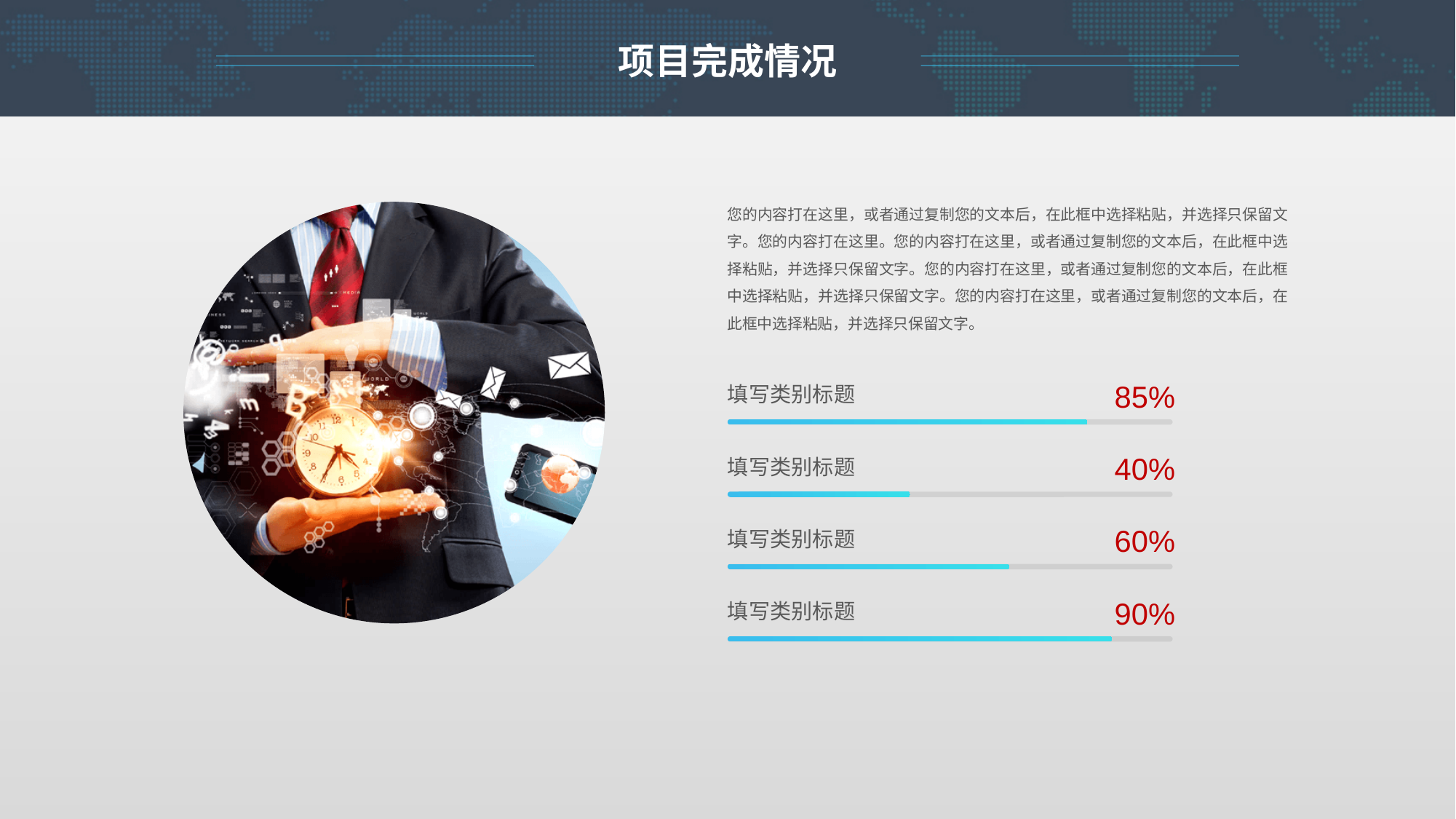

项目完成情况
您的内容打在这里，或者通过复制您的文本后，在此框中选择粘贴，并选择只保留文字。您的内容打在这里。您的内容打在这里，或者通过复制您的文本后，在此框中选择粘贴，并选择只保留文字。您的内容打在这里，或者通过复制您的文本后，在此框中选择粘贴，并选择只保留文字。您的内容打在这里，或者通过复制您的文本后，在此框中选择粘贴，并选择只保留文字。

85%
填写类别标题

40%
填写类别标题

60%
填写类别标题

90%
填写类别标题